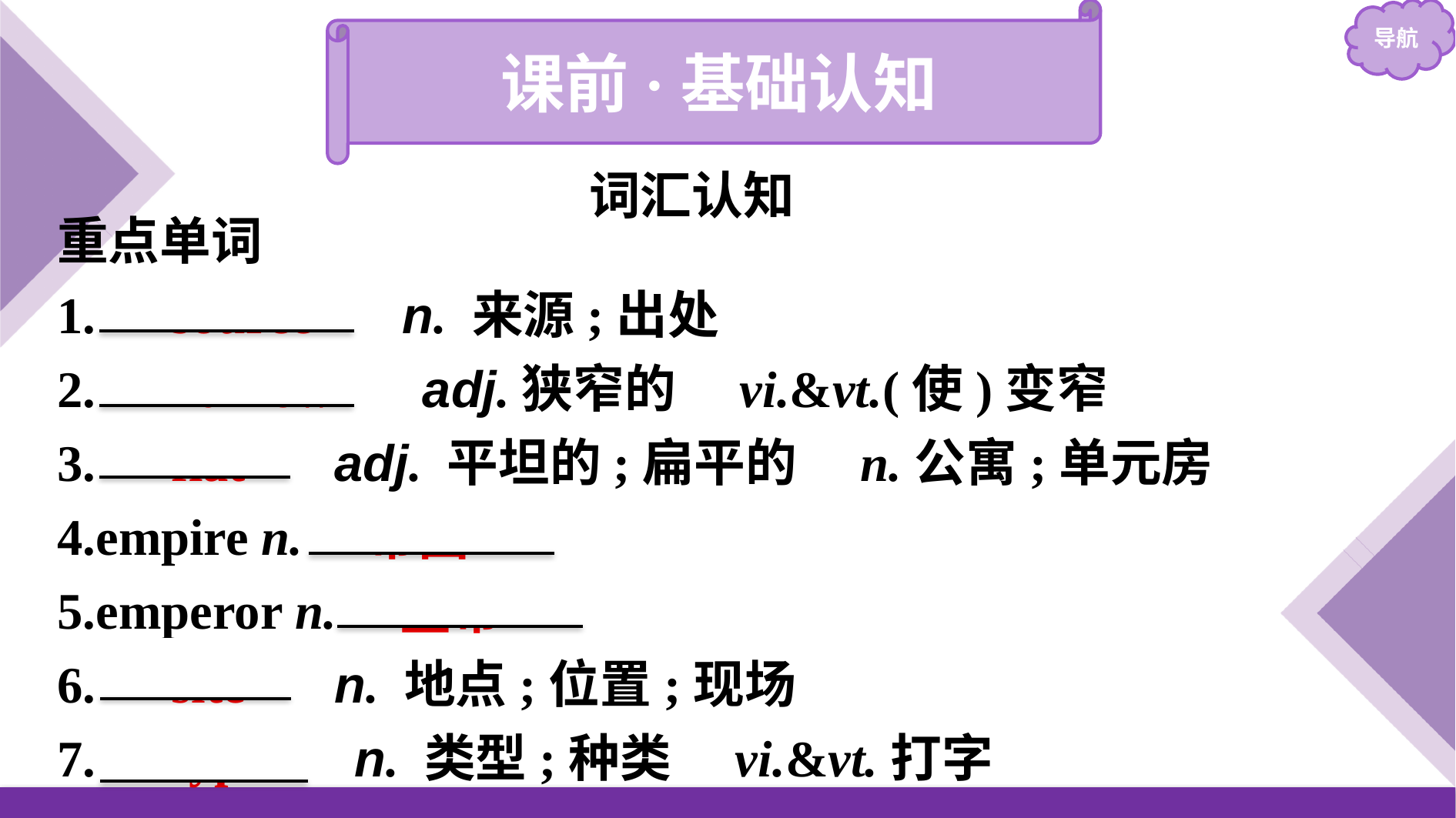

课前·基础认知
词汇认知
重点单词
1.　source　 n. 来源;出处
2.　narrow　 adj.狭窄的　vi.&vt.(使)变窄
3.　flat　 adj. 平坦的;扁平的　n.公寓;单元房
4.empire n.　帝国
5.emperor n.　皇帝
6.　site　 n. 地点;位置;现场
7.　type　 n. 类型;种类　vi.&vt.打字